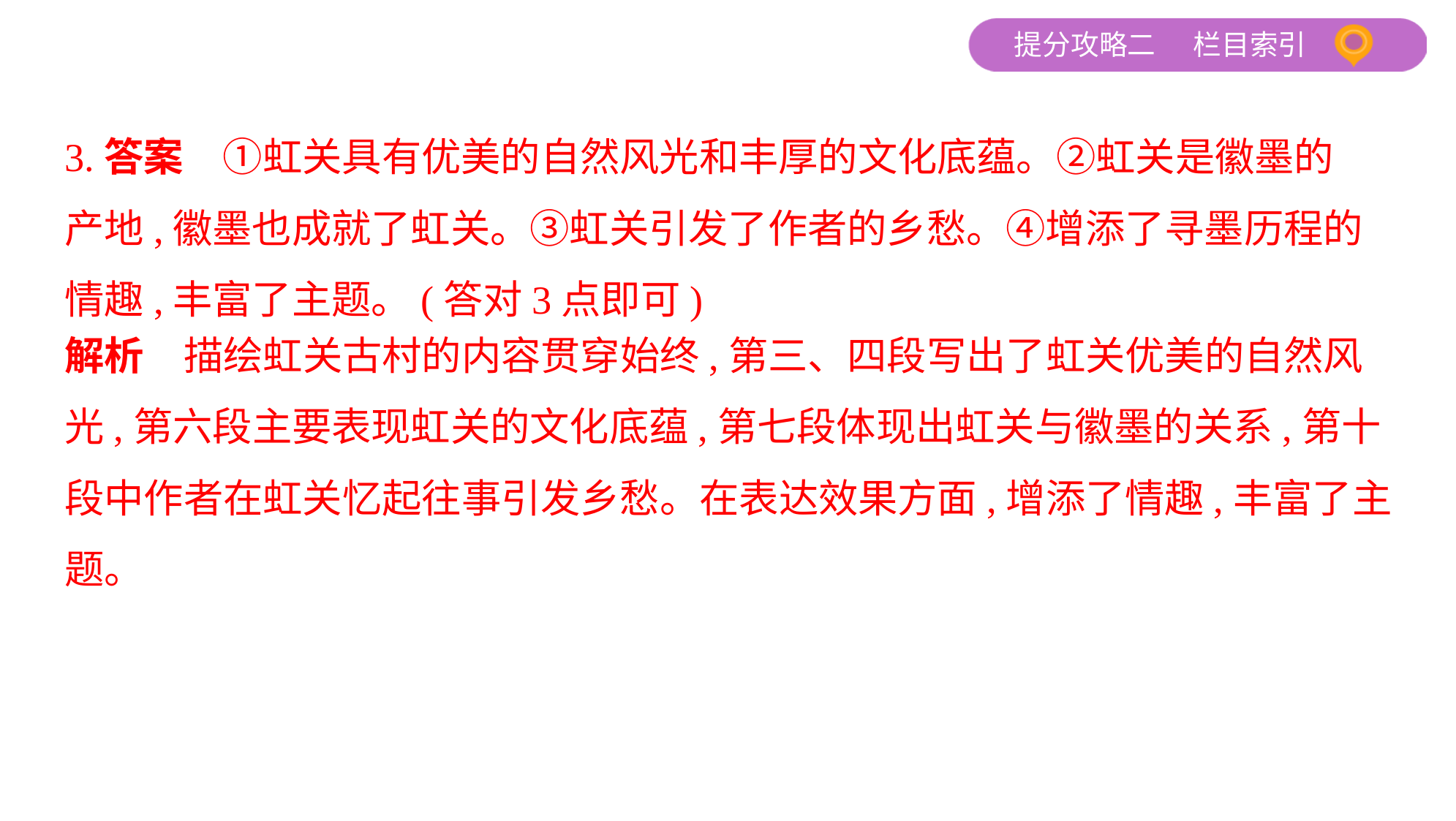

3.答案　①虹关具有优美的自然风光和丰厚的文化底蕴。②虹关是徽墨的
产地,徽墨也成就了虹关。③虹关引发了作者的乡愁。④增添了寻墨历程的
情趣,丰富了主题。(答对3点即可)
解析　描绘虹关古村的内容贯穿始终,第三、四段写出了虹关优美的自然风
光,第六段主要表现虹关的文化底蕴,第七段体现出虹关与徽墨的关系,第十
段中作者在虹关忆起往事引发乡愁。在表达效果方面,增添了情趣,丰富了主
题。